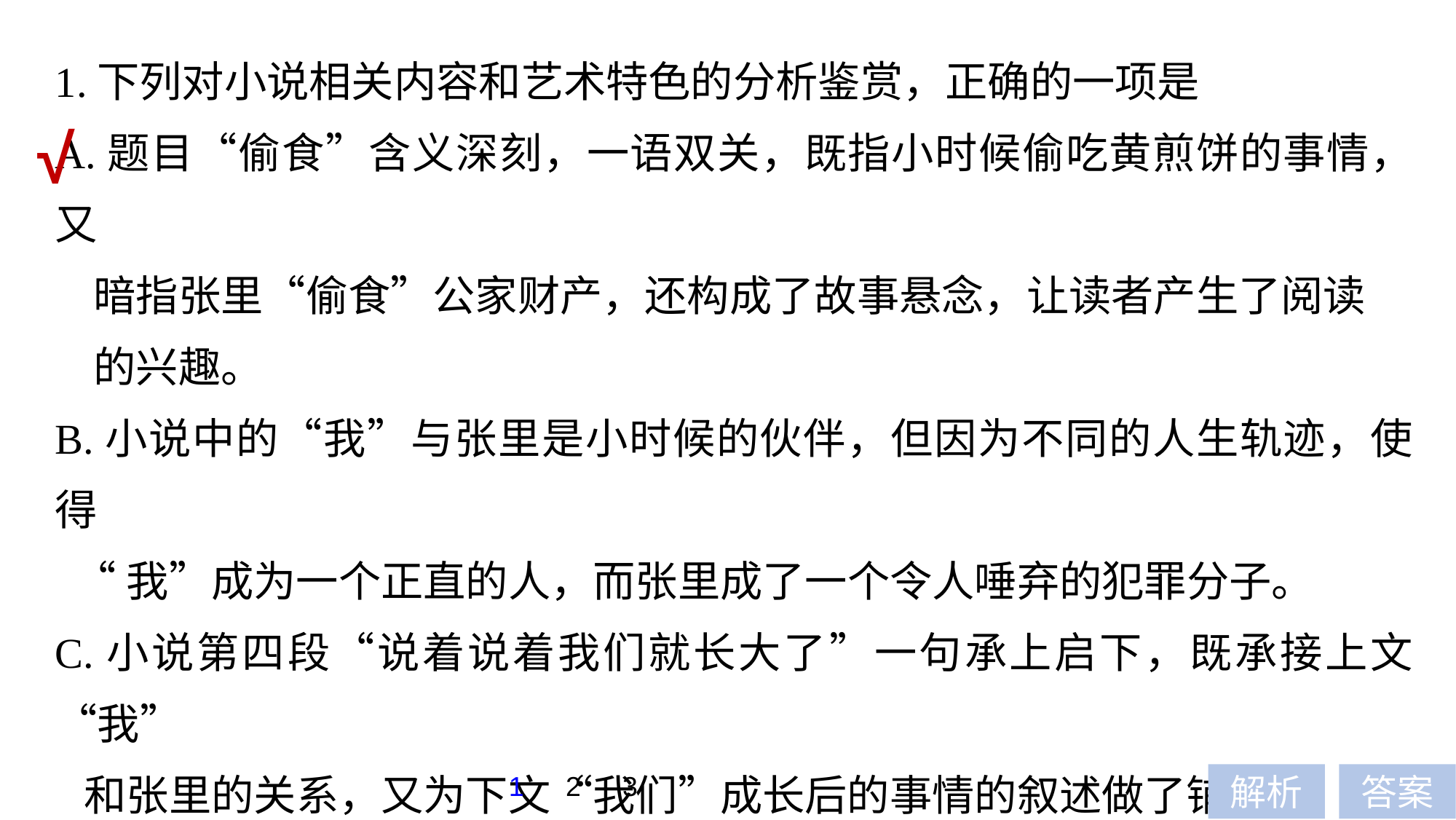

1.下列对小说相关内容和艺术特色的分析鉴赏，正确的一项是
A.题目“偷食”含义深刻，一语双关，既指小时候偷吃黄煎饼的事情，又
   暗指张里“偷食”公家财产，还构成了故事悬念，让读者产生了阅读
   的兴趣。
B.小说中的“我”与张里是小时候的伙伴，但因为不同的人生轨迹，使得
  “我”成为一个正直的人，而张里成了一个令人唾弃的犯罪分子。
C.小说第四段“说着说着我们就长大了”一句承上启下，既承接上文“我”
  和张里的关系，又为下文“我们”成长后的事情的叙述做了铺垫。
D.“我”对张里看法的根本转变，源于那次初中同学的聚会；聚会上，张
    里的表现让“我”看清了他的变化，“我”决定再也不跟张里交往。
√
1
2
3
解析
答案